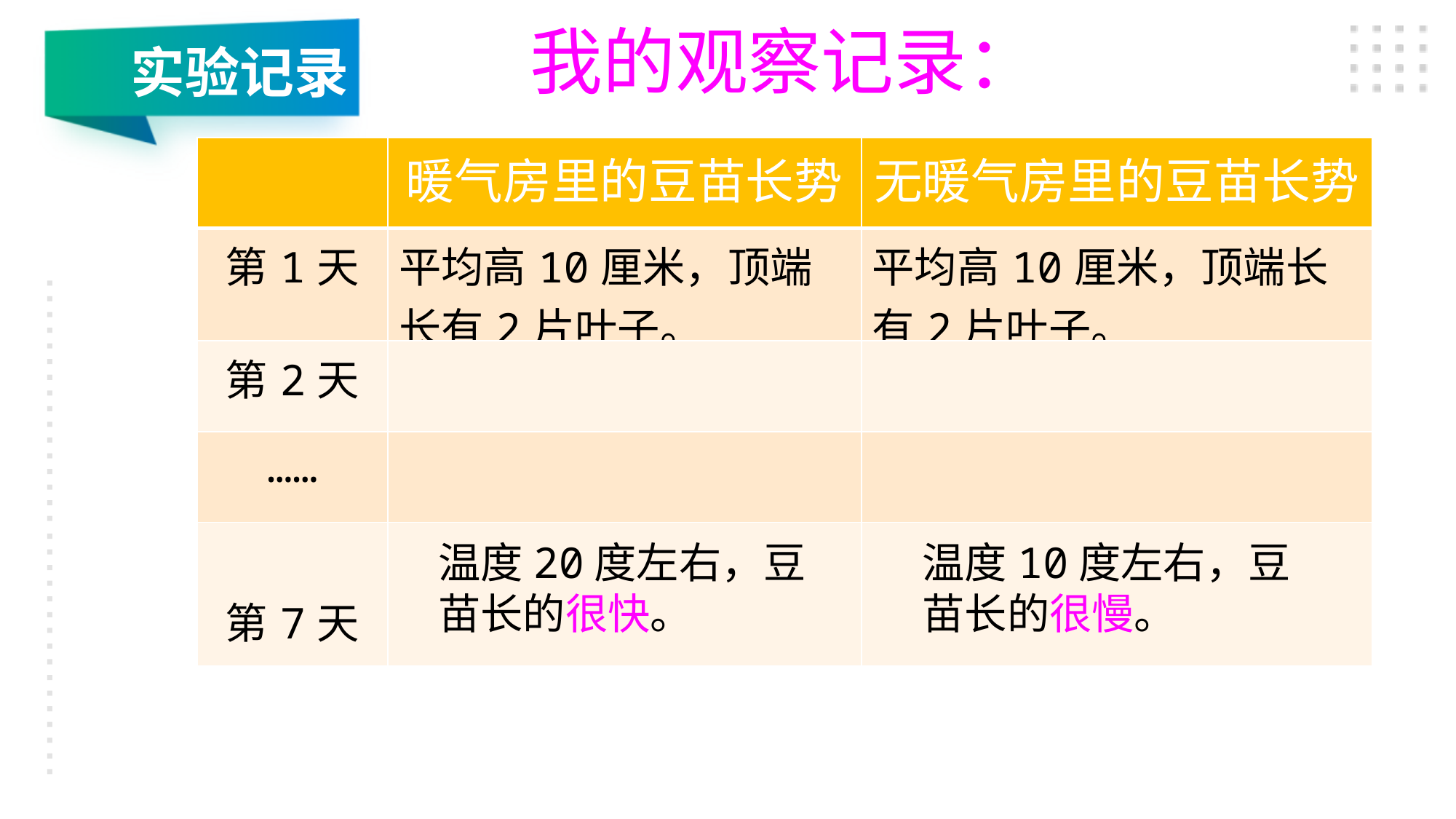

我的观察记录：
实验记录
|  | 暖气房里的豆苗长势 | 无暖气房里的豆苗长势 |
| --- | --- | --- |
| 第1天 | 平均高10厘米，顶端长有2片叶子。 | 平均高10厘米，顶端长有2片叶子。 |
| 第2天 |  |  |
| …… |  |  |
| 第7天 |  |  |
温度20度左右，豆苗长的很快。
温度10度左右，豆苗长的很慢。